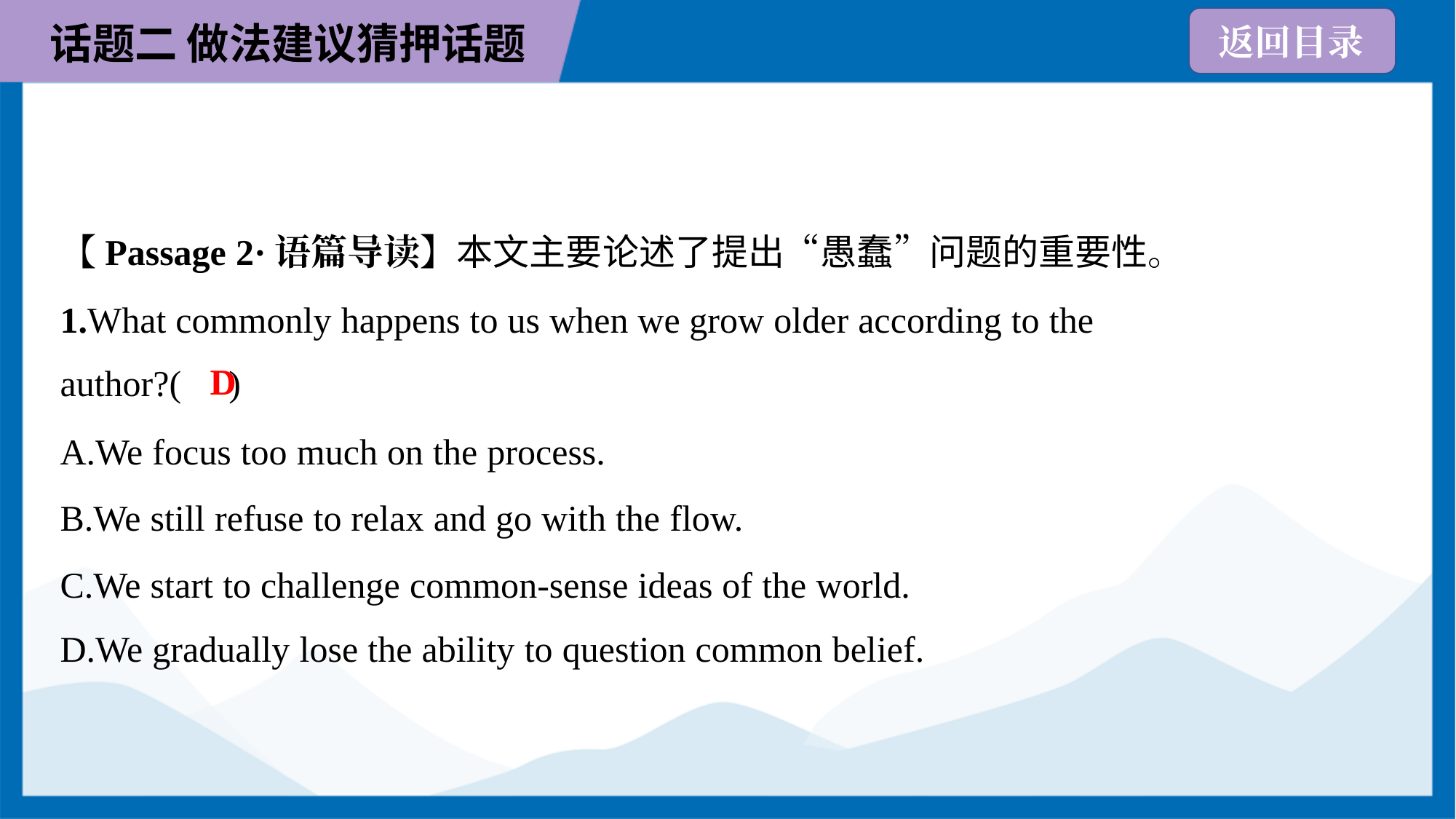

【Passage 2·语篇导读】本文主要论述了提出“愚蠢”问题的重要性。
1.What commonly happens to us when we grow older according to the
author?(     )
D
A.We focus too much on the process.
B.We still refuse to relax and go with the flow.
C.We start to challenge common-sense ideas of the world.
D.We gradually lose the ability to question common belief.